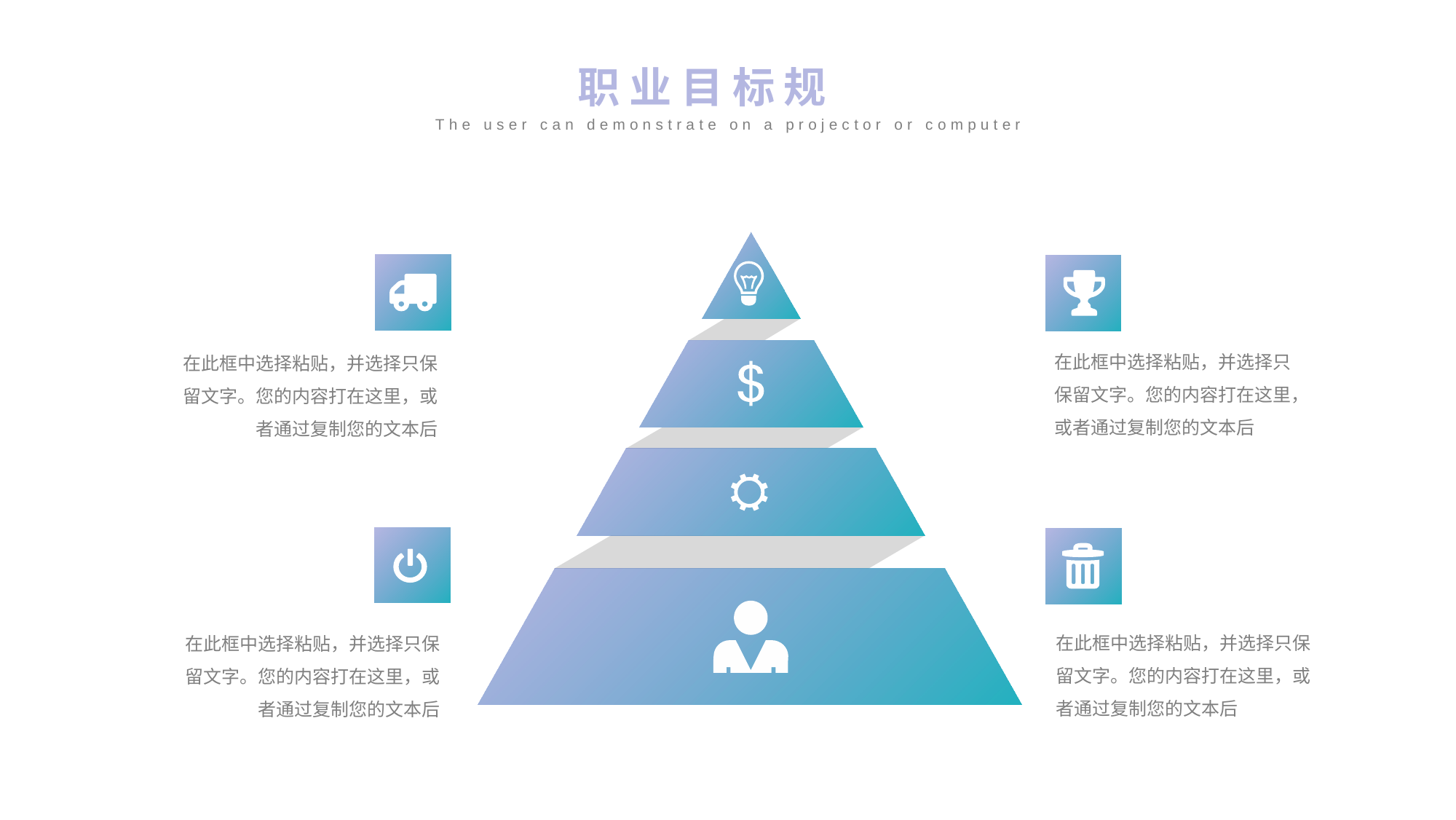

职业目标规划
The user can demonstrate on a projector or computer

在此框中选择粘贴，并选择只保留文字。您的内容打在这里，或者通过复制您的文本后
在此框中选择粘贴，并选择只保留文字。您的内容打在这里，或者通过复制您的文本后

在此框中选择粘贴，并选择只保留文字。您的内容打在这里，或者通过复制您的文本后
在此框中选择粘贴，并选择只保留文字。您的内容打在这里，或者通过复制您的文本后